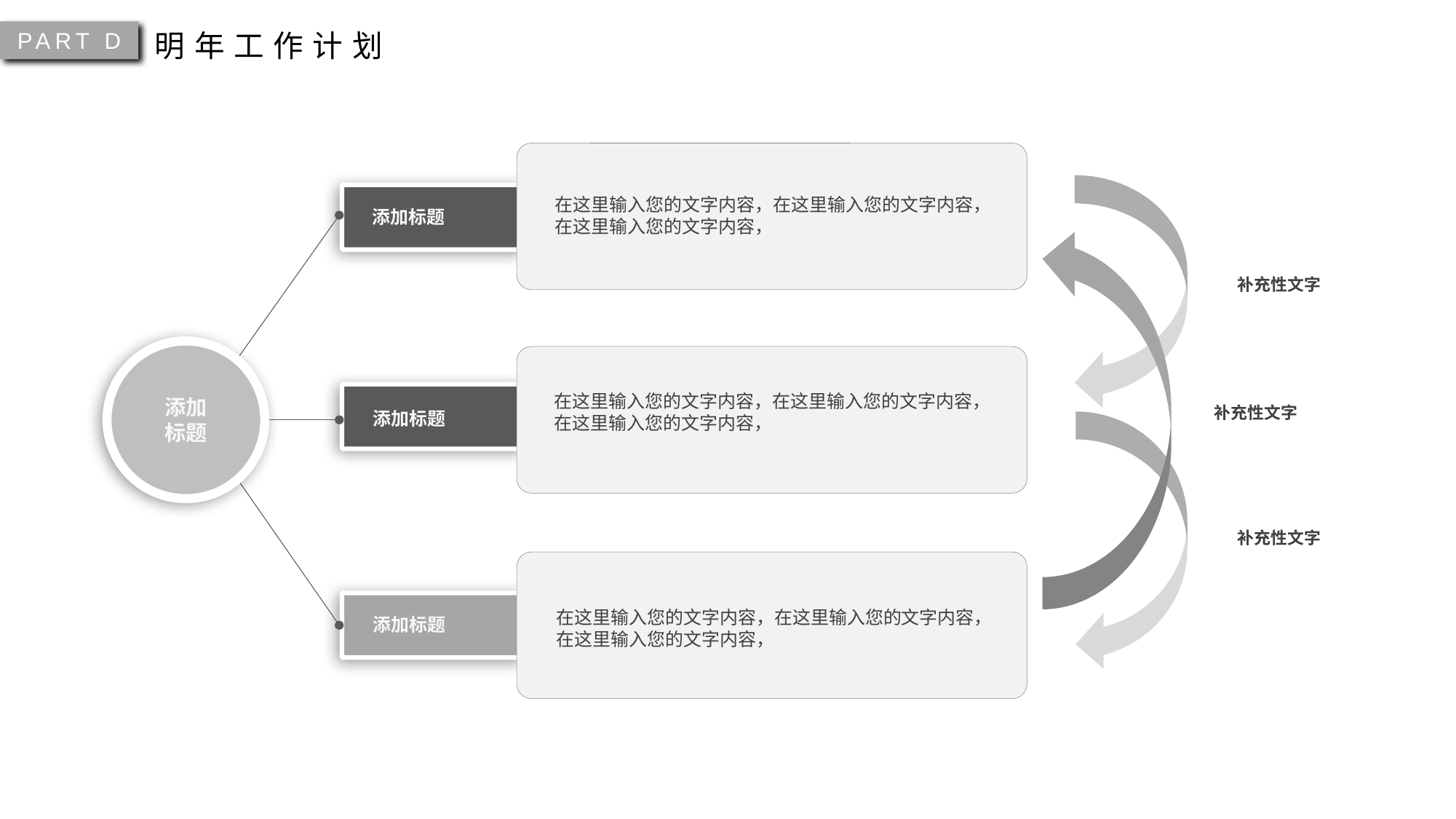

PART D
明年工作计划

在这里输入您的文字内容，在这里输入您的文字内容，在这里输入您的文字内容，

添加标题

补充性文字
添加
标题

在这里输入您的文字内容，在这里输入您的文字内容，在这里输入您的文字内容，

添加标题
补充性文字

补充性文字

在这里输入您的文字内容，在这里输入您的文字内容，在这里输入您的文字内容，

添加标题